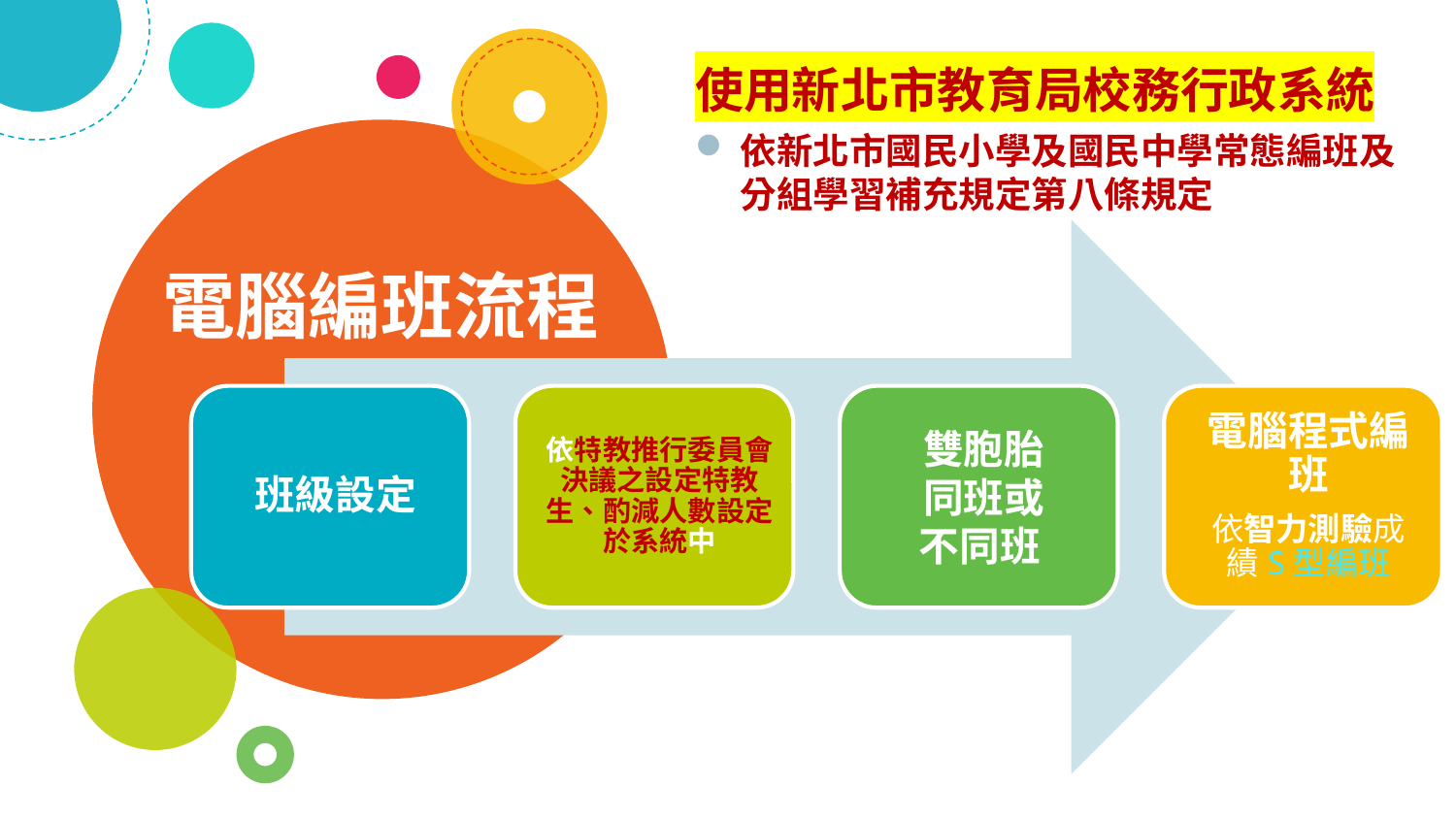

使用新北市教育局校務行政系統
依新北市國民小學及國民中學常態編班及分組學習補充規定第八條規定
班級設定
依特教推行委員會決議之設定特教生、酌減人數設定於系統中
雙胞胎
同班或
不同班
電腦程式編班
依智力測驗成績S型編班
# 電腦編班流程